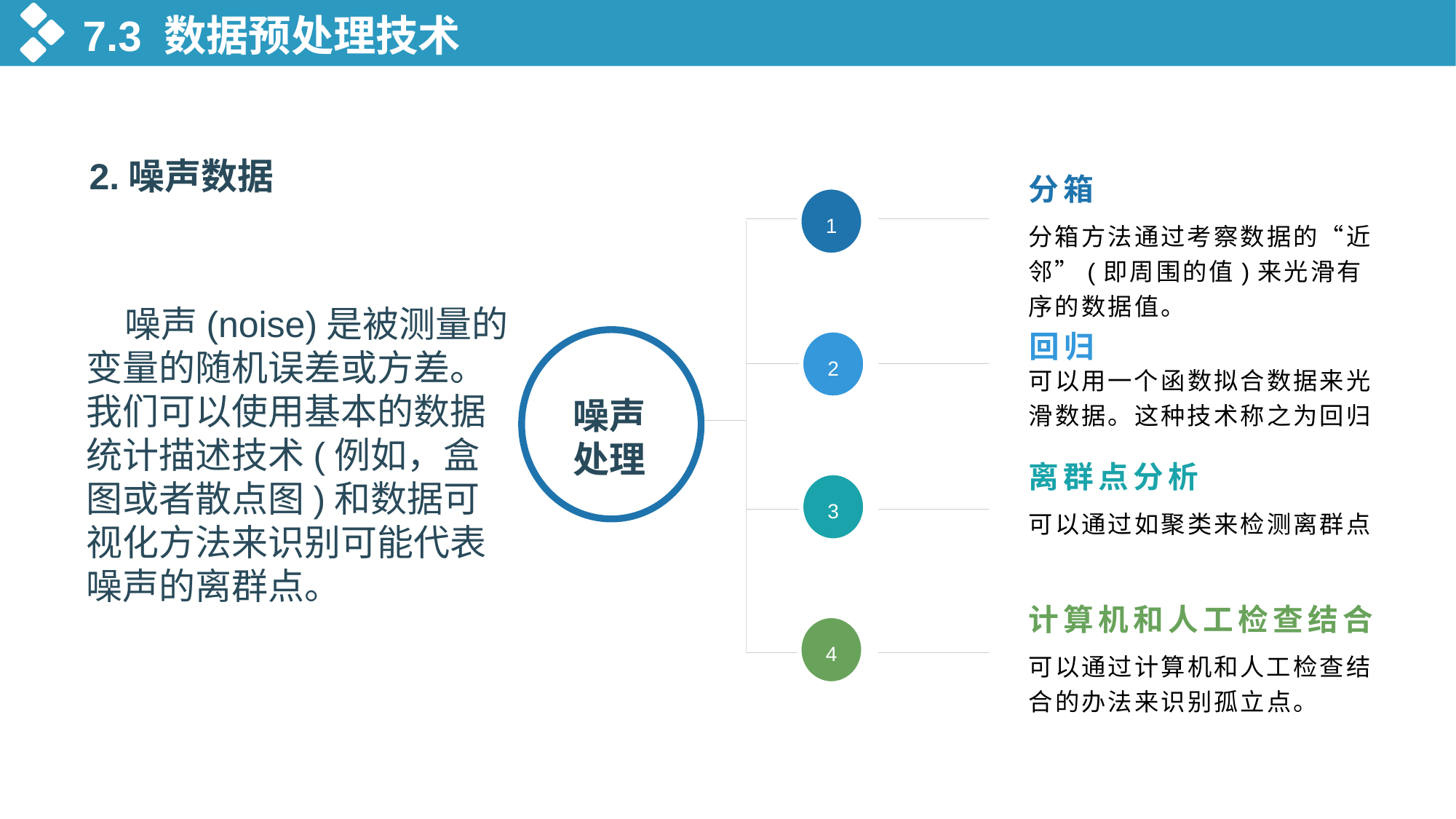

7.3 数据预处理技术

2.噪声数据
分箱
1
分箱方法通过考察数据的“近邻”(即周围的值)来光滑有序的数据值。
回归

2
可以用一个函数拟合数据来光滑数据。这种技术称之为回归
离群点分析
3
可以通过如聚类来检测离群点
计算机和人工检查结合
4
可以通过计算机和人工检查结合的办法来识别孤立点。
    噪声(noise)是被测量的变量的随机误差或方差。我们可以使用基本的数据统计描述技术(例如，盒图或者散点图)和数据可视化方法来识别可能代表噪声的离群点。
噪声处理